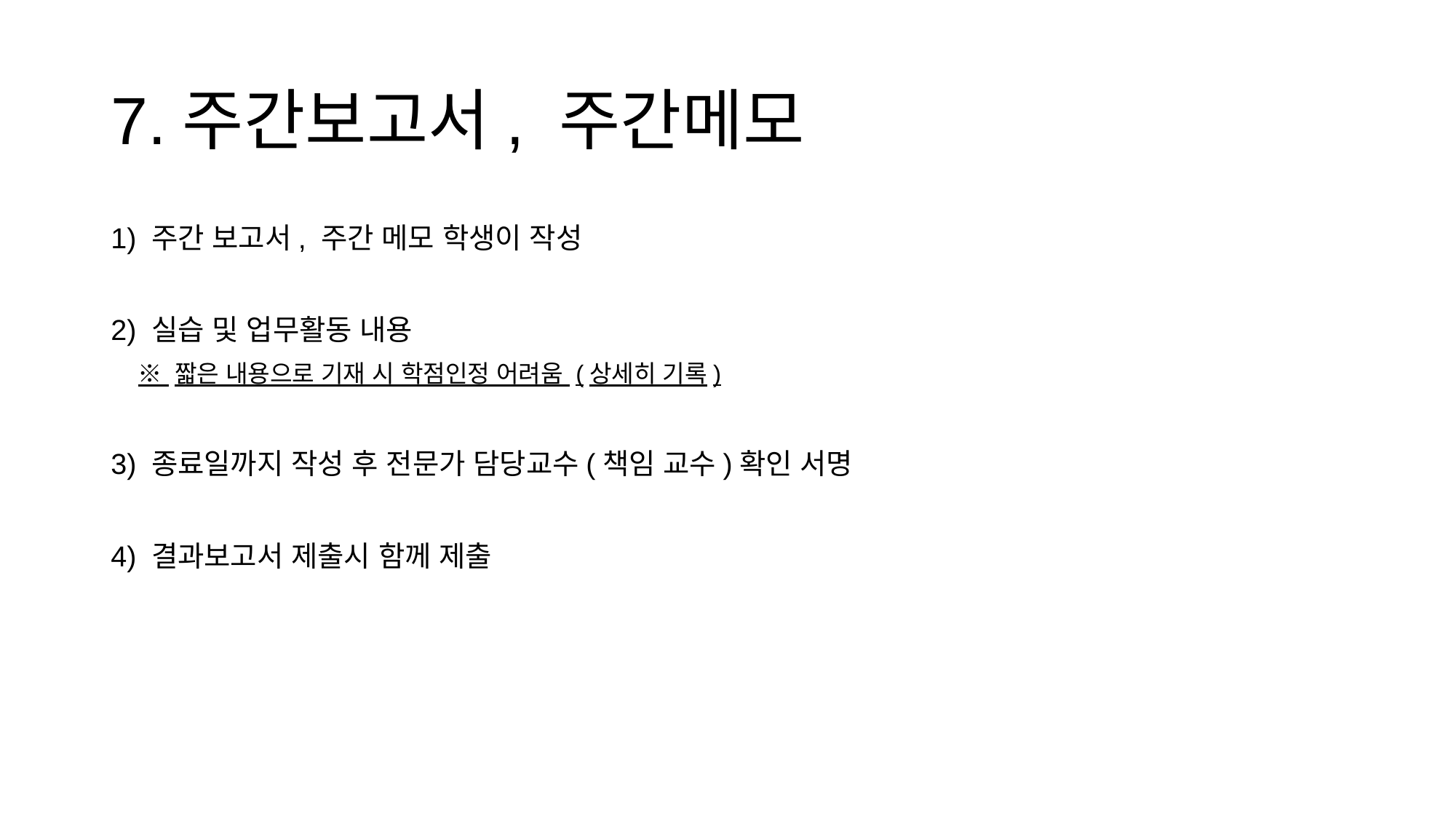

# 7.주간보고서, 주간메모
1) 주간 보고서, 주간 메모 학생이 작성

2) 실습 및 업무활동 내용
    ※ 짧은 내용으로 기재 시 학점인정 어려움 (상세히 기록)

3) 종료일까지 작성 후 전문가 담당교수(책임 교수)확인 서명

4) 결과보고서 제출시 함께 제출